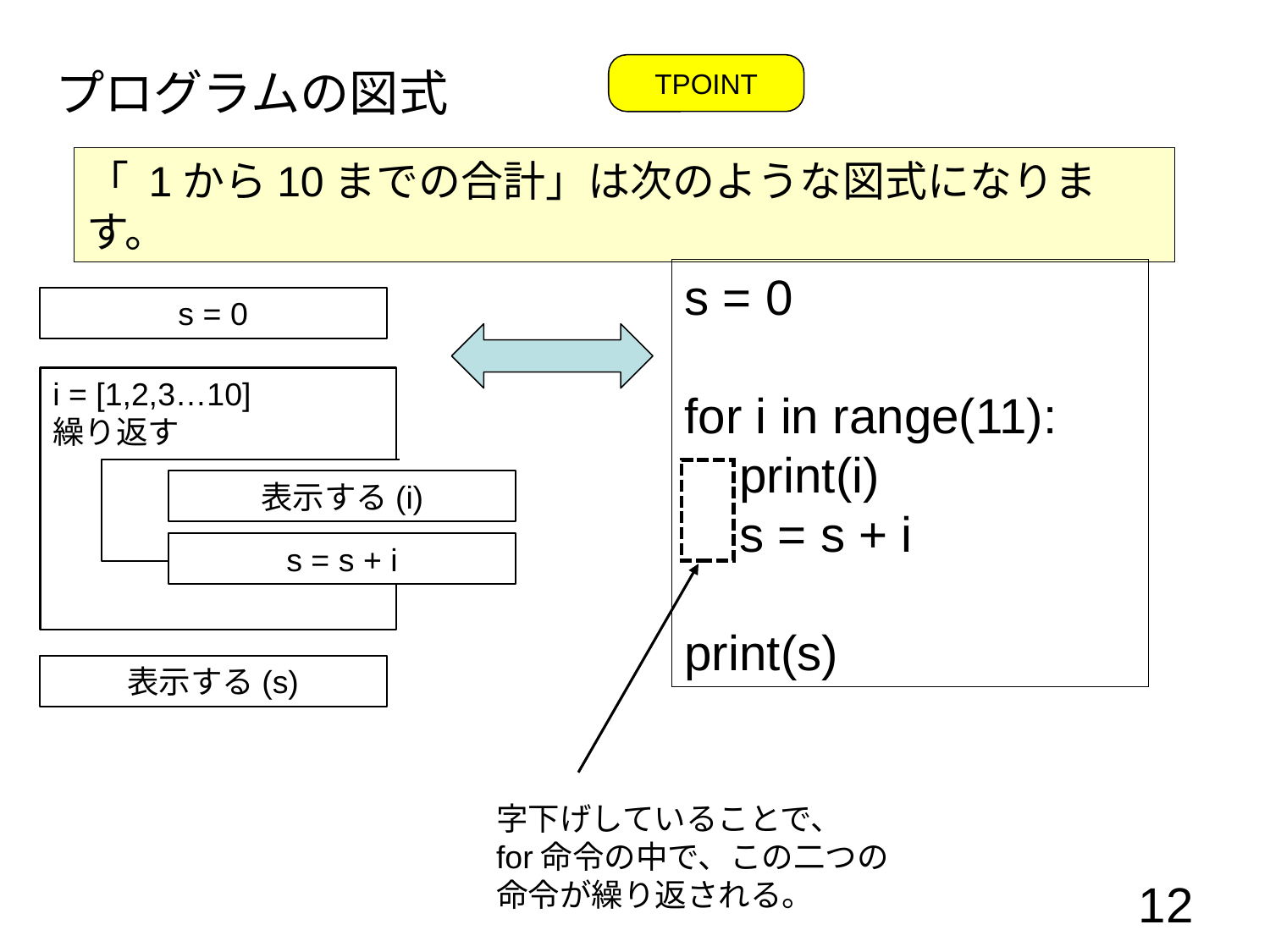

# プログラムの図式
TPOINT
「 1から10までの合計」は次のような図式になります。
s = 0

for i in range(11):
    print(i)
    s = s + i

print(s)
s = 0

i = [1,2,3…10]
繰り返す

表示する(i)
s = s + i
表示する(s)
字下げしていることで、
for命令の中で、この二つの命令が繰り返される。
12